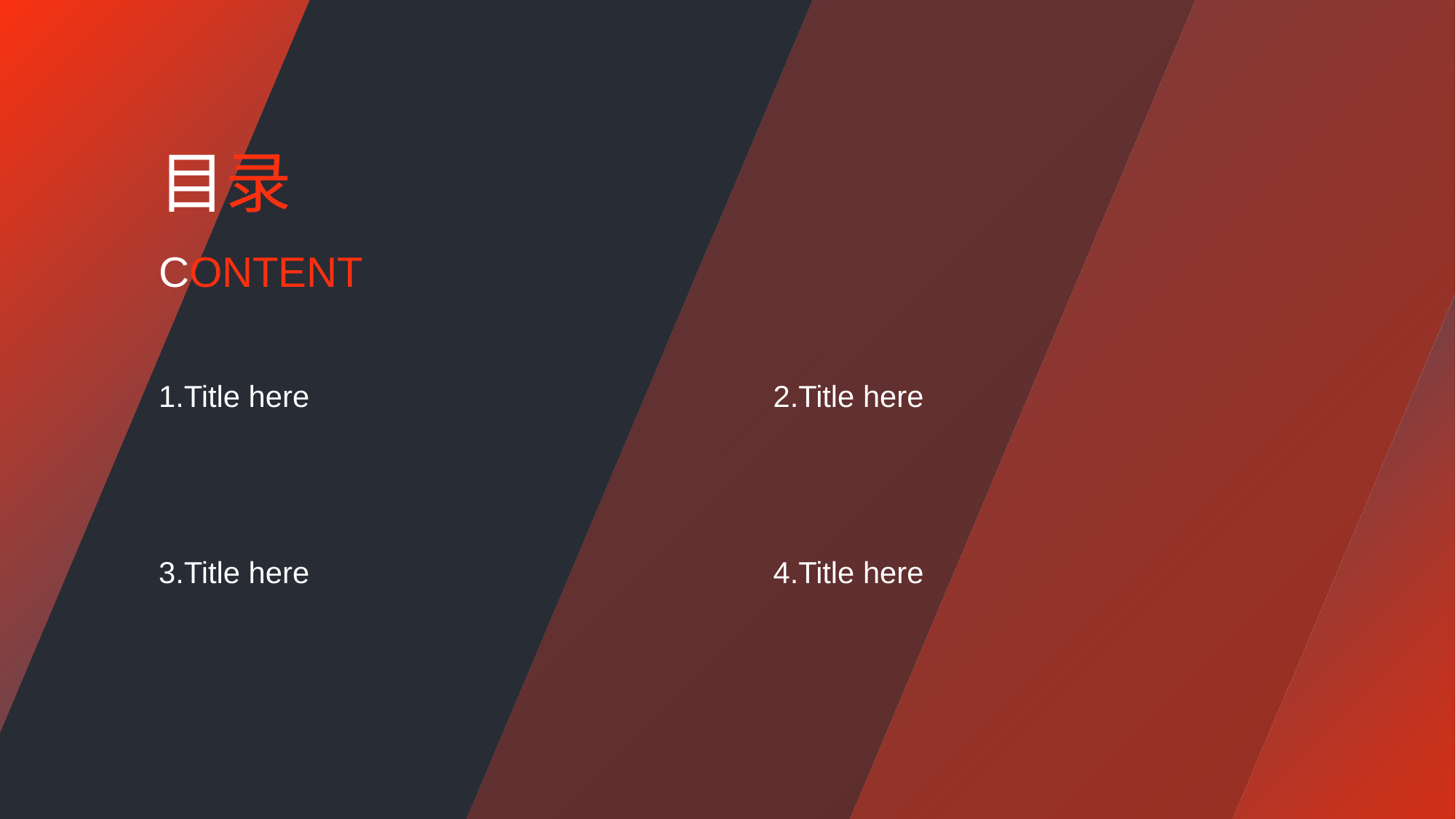

目录

CONTENT
1.Title here
2.Title here

3.Title here
4.Title here